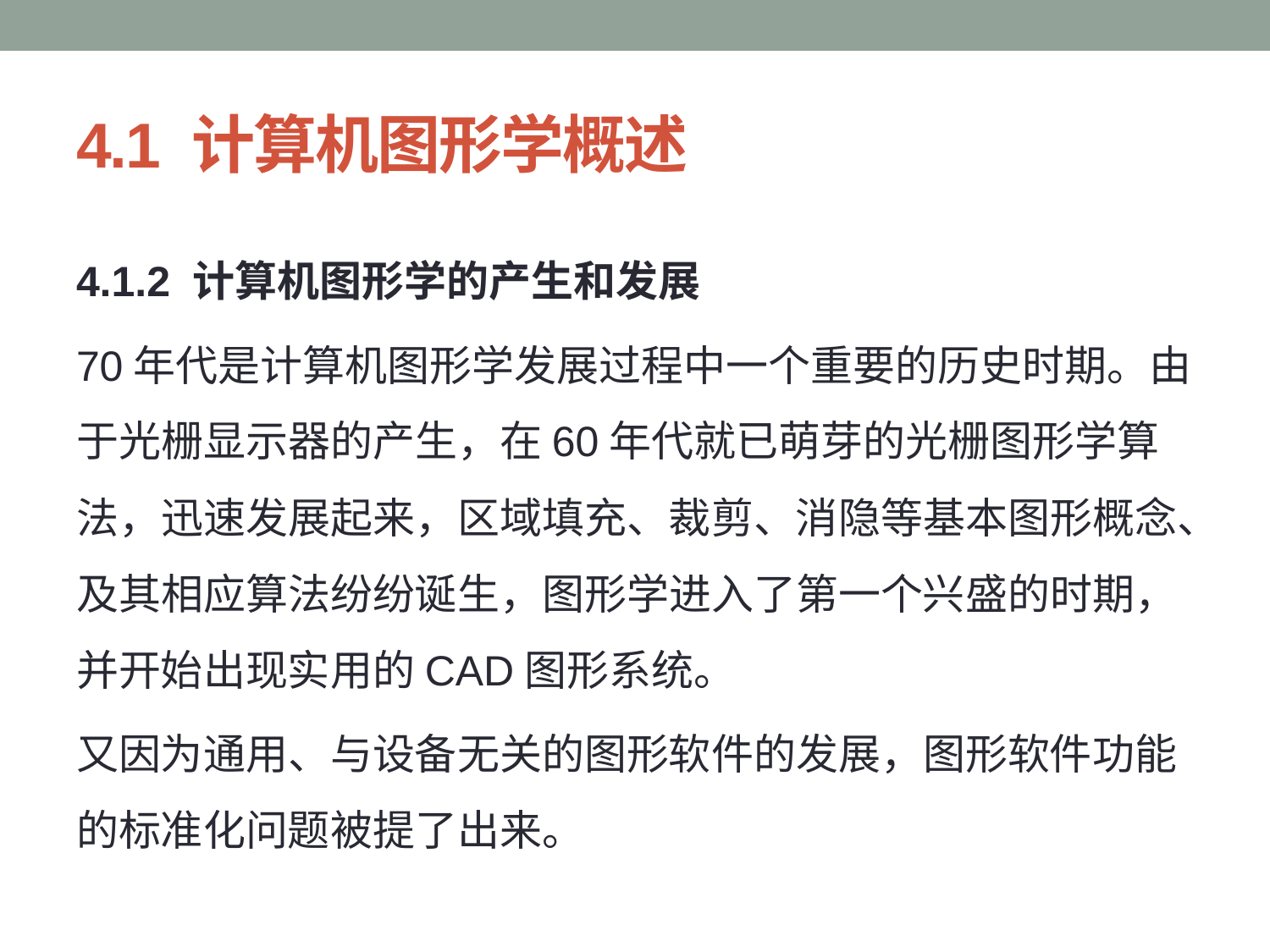

# 4.1 计算机图形学概述
4.1.2 计算机图形学的产生和发展
70年代是计算机图形学发展过程中一个重要的历史时期。由于光栅显示器的产生，在60年代就已萌芽的光栅图形学算法，迅速发展起来，区域填充、裁剪、消隐等基本图形概念、及其相应算法纷纷诞生，图形学进入了第一个兴盛的时期，并开始出现实用的CAD图形系统。
又因为通用、与设备无关的图形软件的发展，图形软件功能的标准化问题被提了出来。